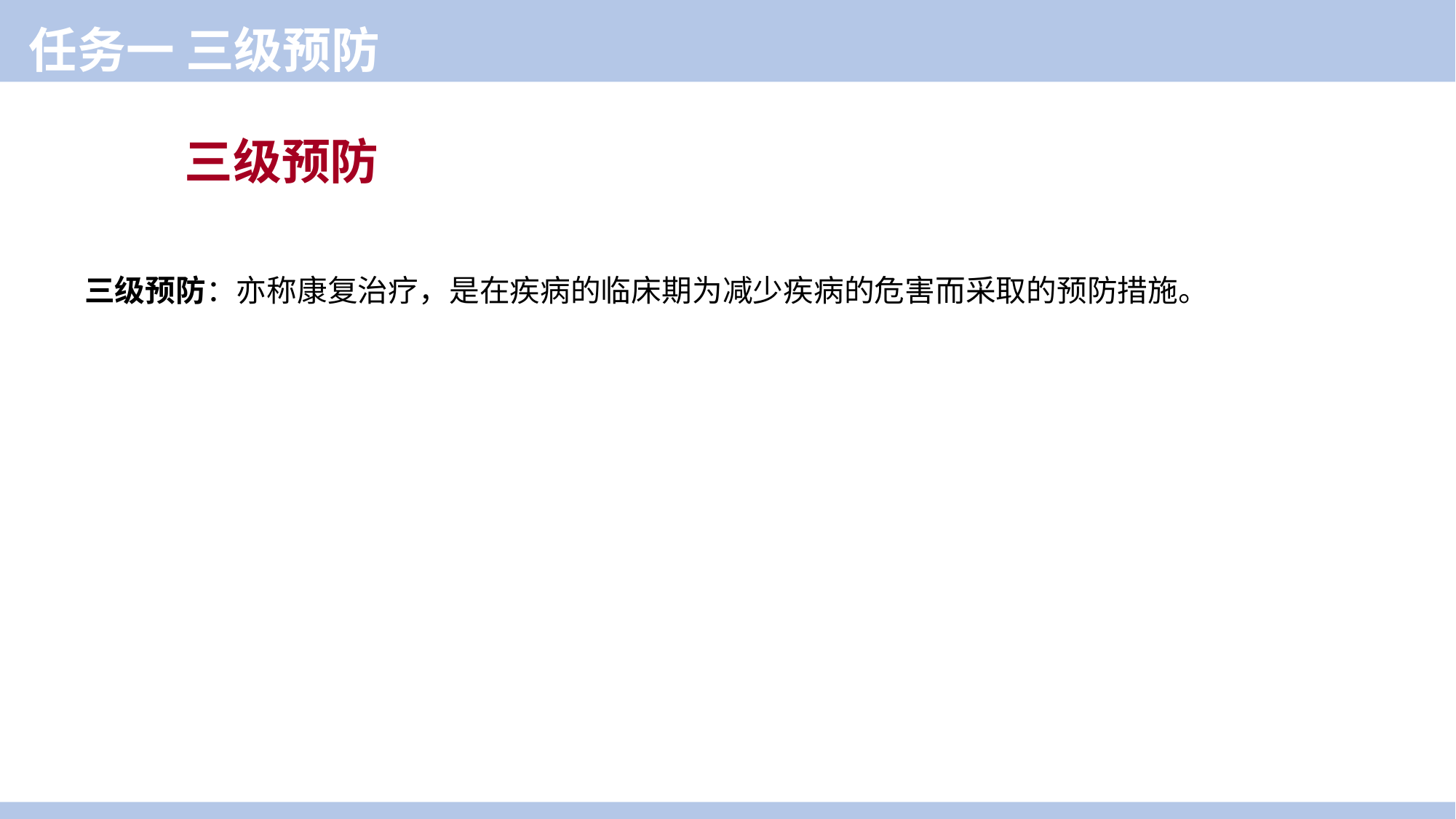

任务一 三级预防
三级预防
    三级预防：亦称康复治疗，是在疾病的临床期为减少疾病的危害而采取的预防措施。